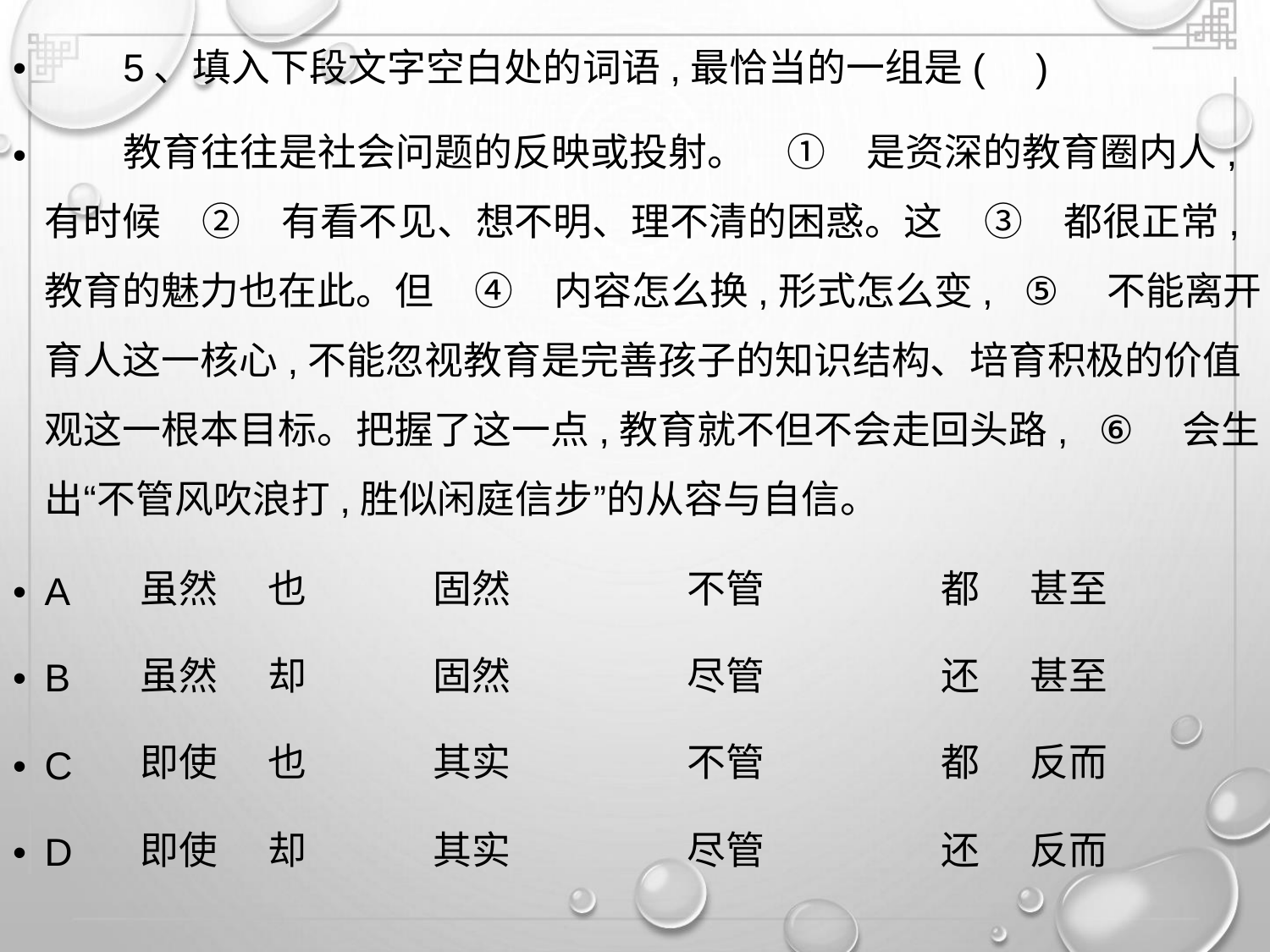

• 5、填入下段文字空白处的词语,最恰当的一组是( )
•
教育往往是社会问题的反映或投射。 ① 是资深的教育圈内人,
有时候 ② 有看不见、想不明、理不清的困惑。这 ③ 都很正常,
教育的魅力也在此。但 ④ 内容怎么换,形式怎么变, ⑤ 不能离开
育人这一核心,不能忽视教育是完善孩子的知识结构、培育积极的价值
观这一根本目标。把握了这一点,教育就不但不会走回头路, ⑥ 会生
出“不管风吹浪打,胜似闲庭信步”的从容与自信。
• A
• B
• C
• D
虽然 也
虽然 却
即使 也
即使 却
固然
固然
其实
其实
不管
尽管
不管
尽管
都 甚至
还 甚至
都 反而
还 反而